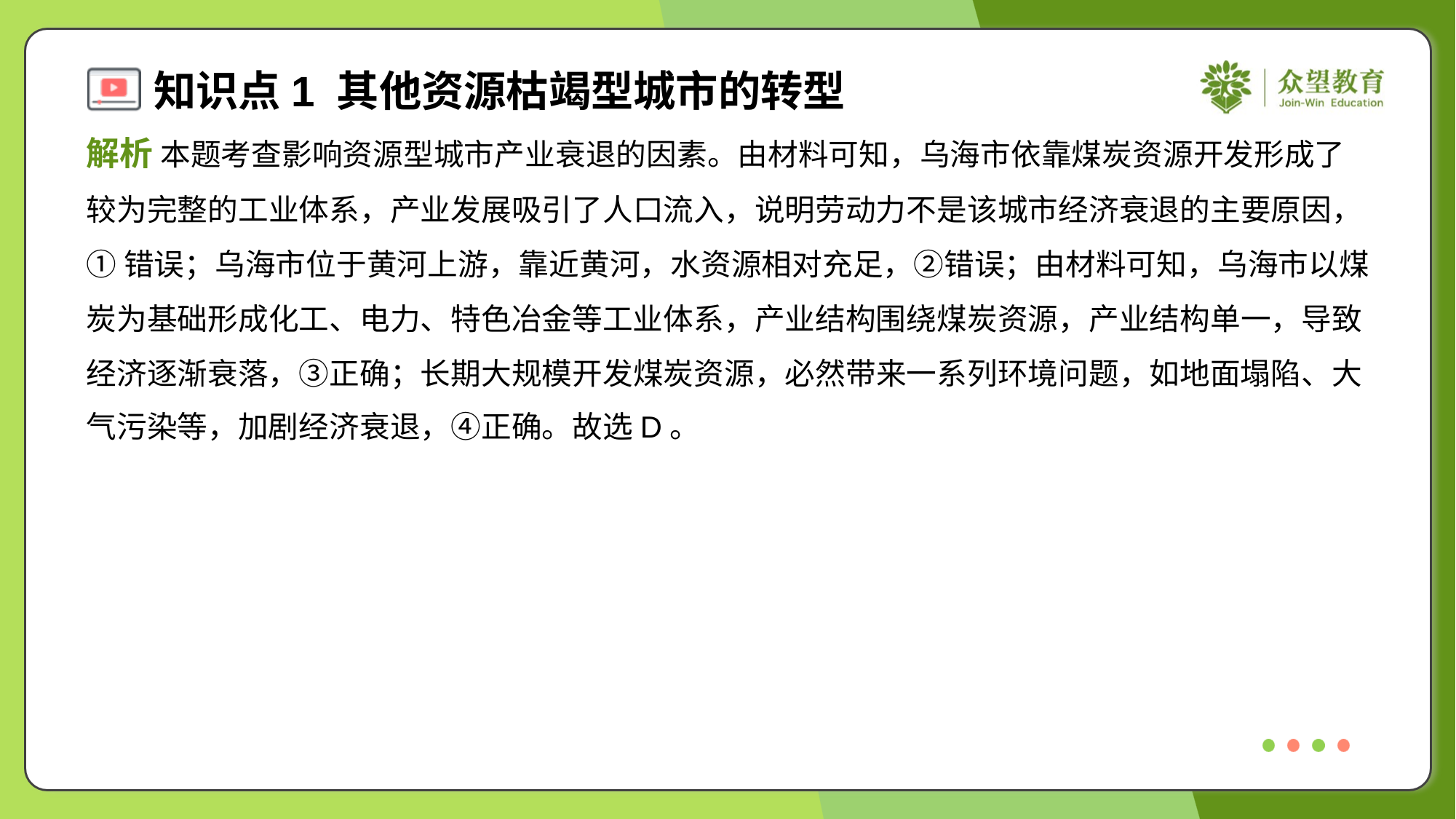

解析 本题考查影响资源型城市产业衰退的因素。由材料可知，乌海市依靠煤炭资源开发形成了
较为完整的工业体系，产业发展吸引了人口流入，说明劳动力不是该城市经济衰退的主要原因，
①错误；乌海市位于黄河上游，靠近黄河，水资源相对充足，②错误；由材料可知，乌海市以煤
炭为基础形成化工、电力、特色冶金等工业体系，产业结构围绕煤炭资源，产业结构单一，导致
经济逐渐衰落，③正确；长期大规模开发煤炭资源，必然带来一系列环境问题，如地面塌陷、大
气污染等，加剧经济衰退，④正确。故选D。